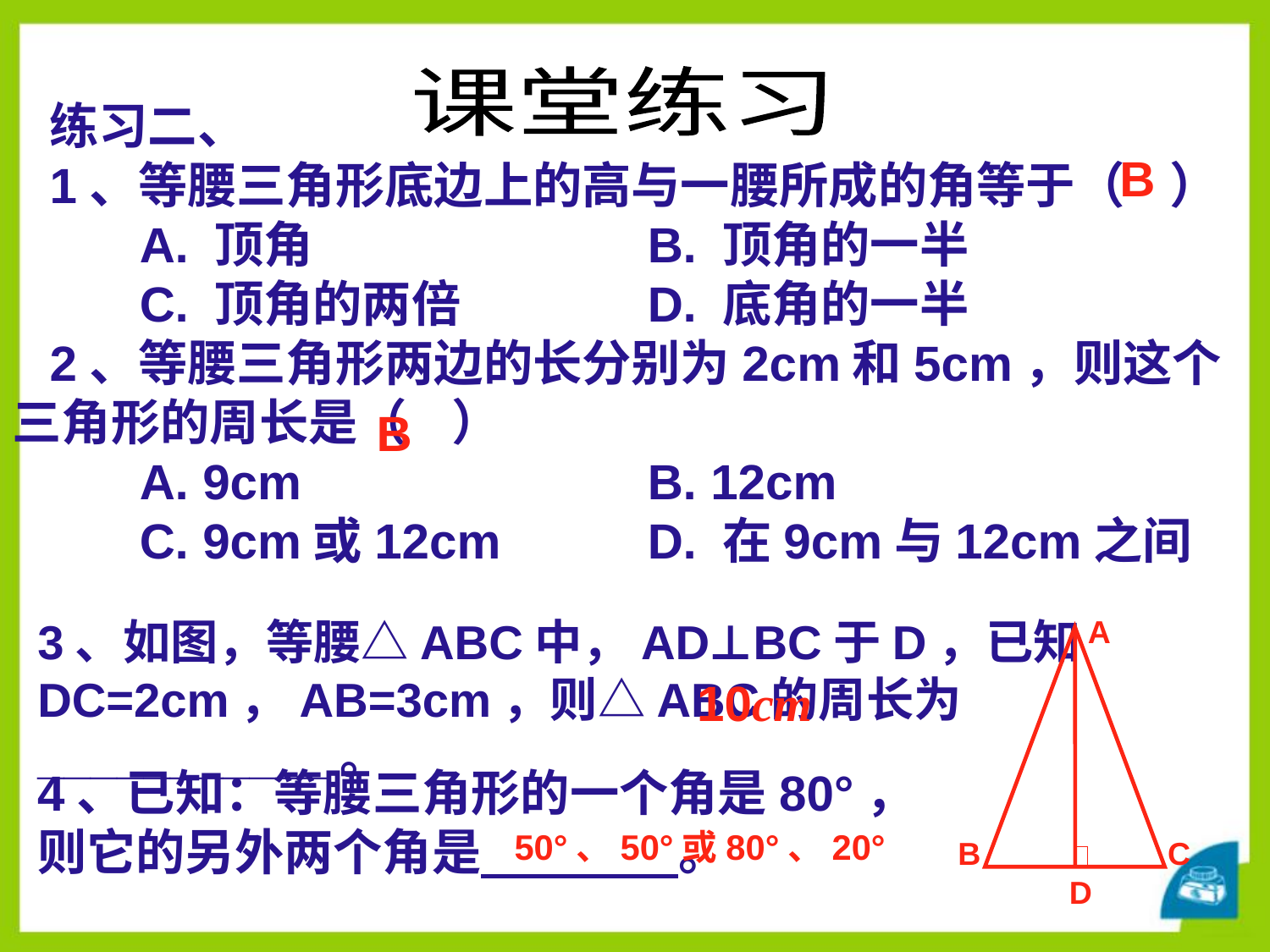

课堂练习
练习二、
1、等腰三角形底边上的高与一腰所成的角等于（    ）
	A. 顶角			B. 顶角的一半
	C. 顶角的两倍		D. 底角的一半
2、等腰三角形两边的长分别为2cm和5cm，则这个三角形的周长是（    ）
	A. 9cm 			B. 12cm
	C. 9cm或12cm		D. 在9cm与12cm之间
B
B
3、如图，等腰△ABC中，AD⊥BC于D，已知DC=2cm，AB=3cm，则△ABC的周长为___________。
A

10cm
4、已知：等腰三角形的一个角是80°，则它的另外两个角是　　　　。
50°、50°或80°、20°
B
C

D